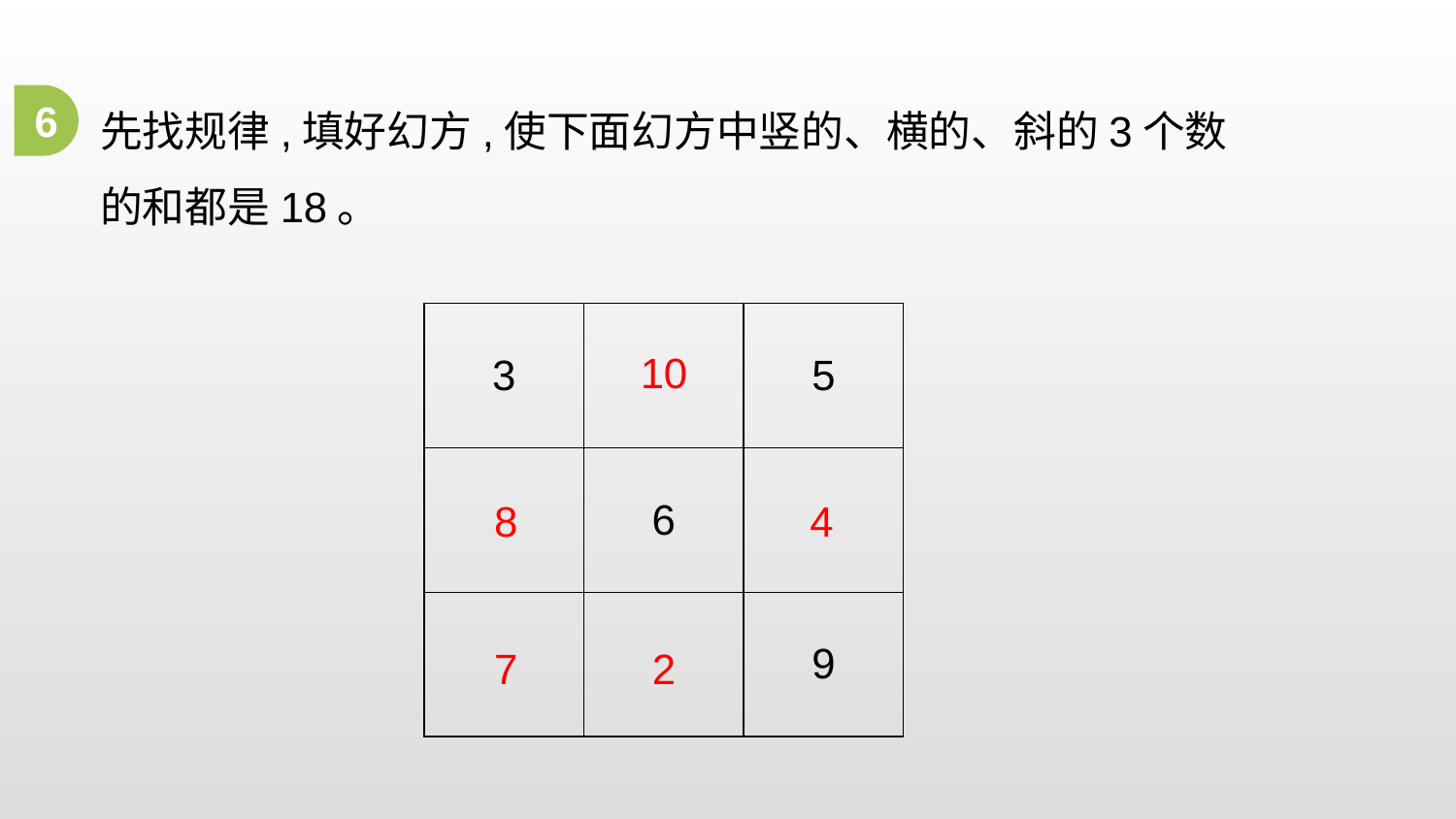

先找规律,填好幻方,使下面幻方中竖的、横的、斜的3个数的和都是18。
6
| 3 |  | 5 |
| --- | --- | --- |
|  | 6 |  |
|  |  | 9 |
10
8
4
7
2